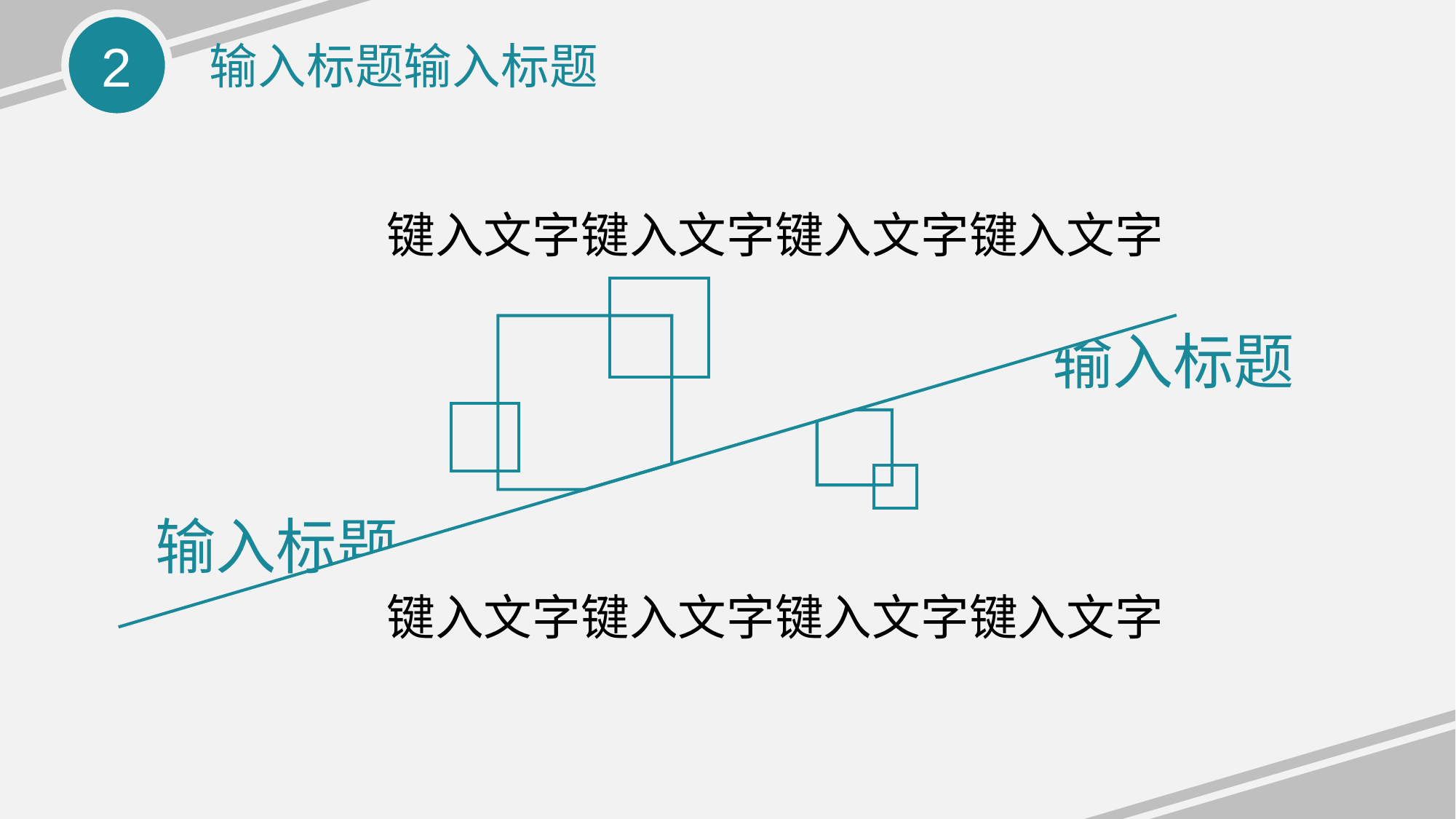

输入标题输入标题
键入文字键入文字键入文字键入文字

输入标题

输入标题

键入文字键入文字键入文字键入文字